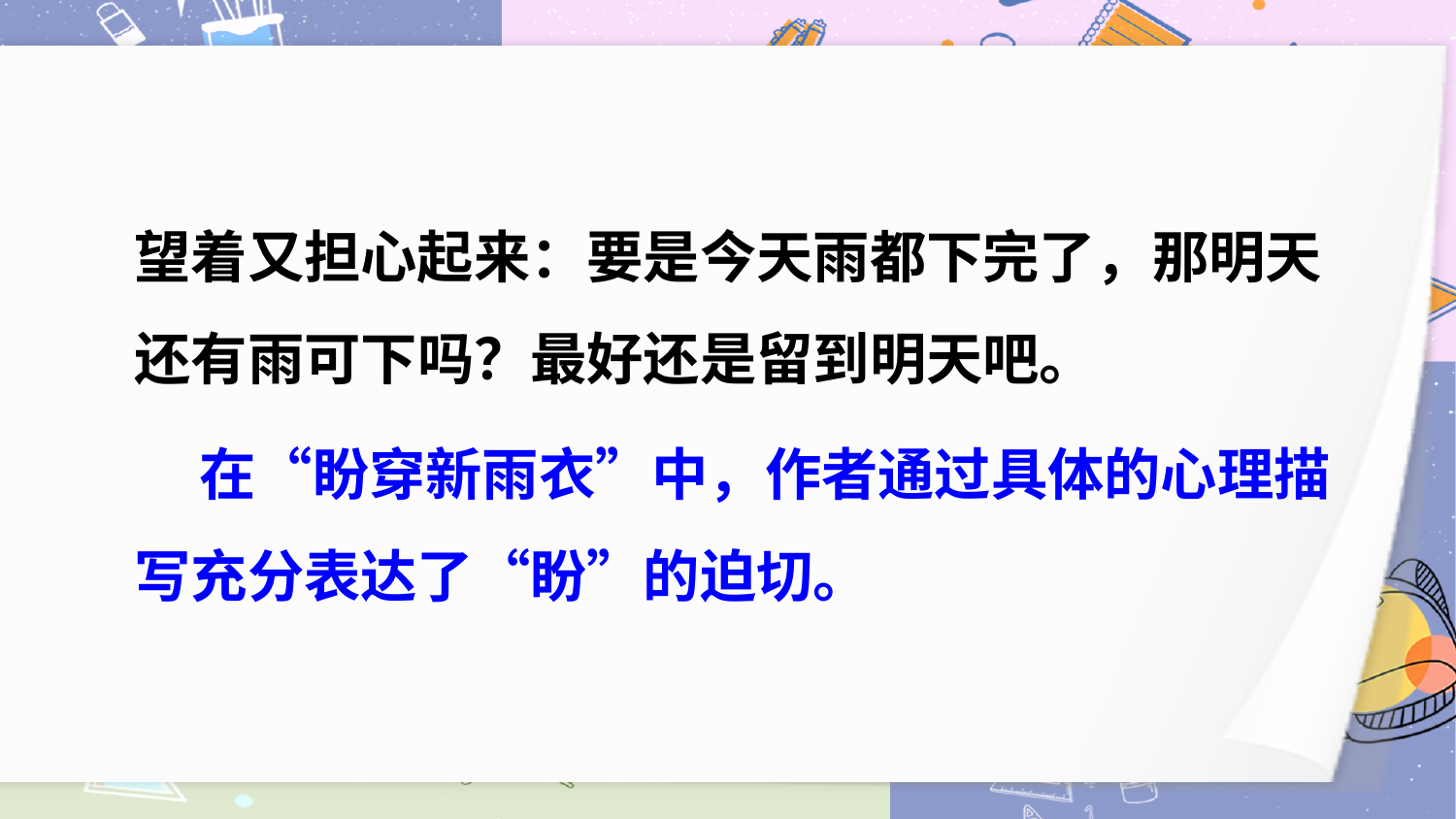

望着又担心起来：要是今天雨都下完了，那明天还有雨可下吗？最好还是留到明天吧。
    在“盼穿新雨衣”中，作者通过具体的心理描写充分表达了“盼”的迫切。